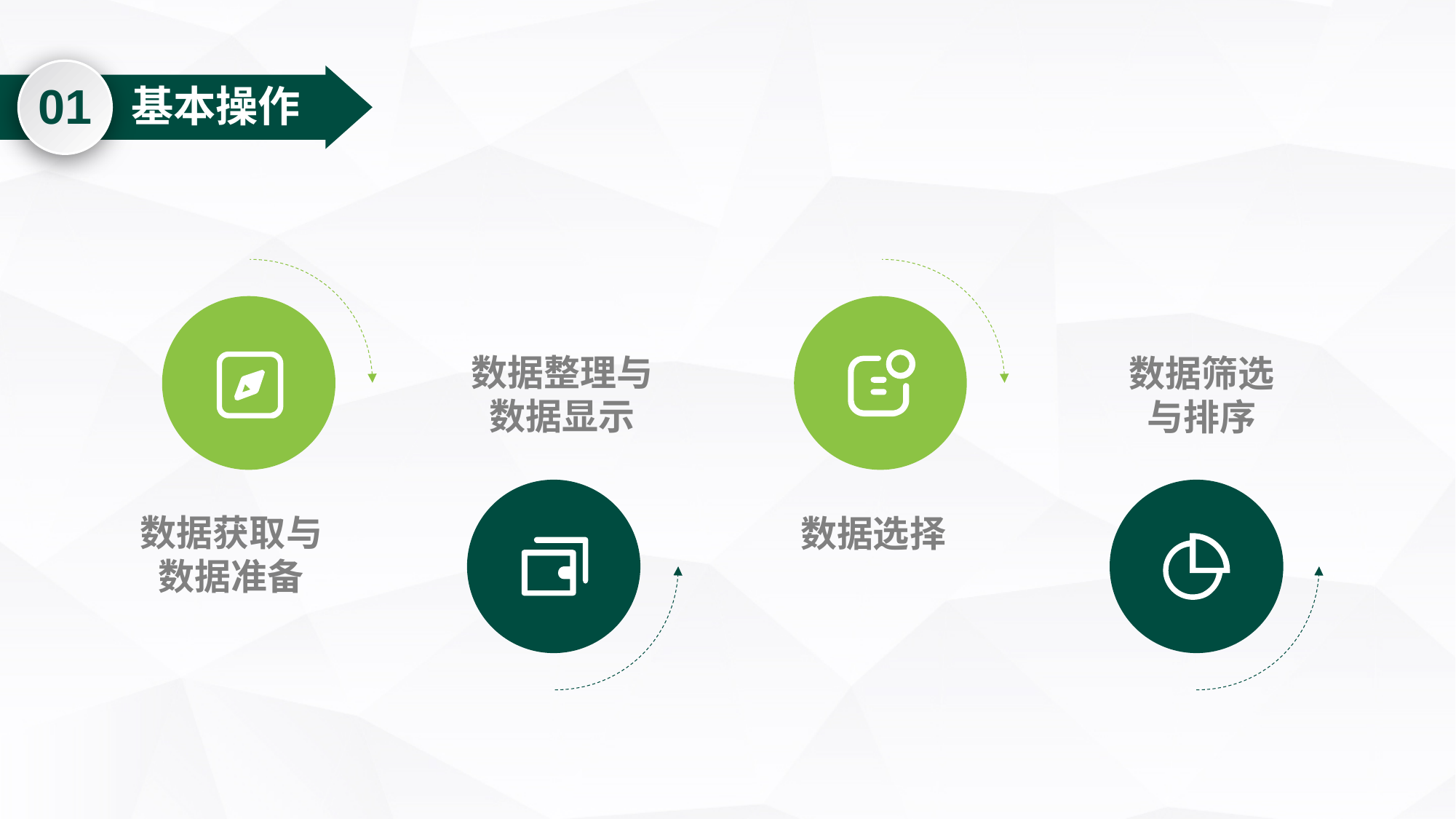

01
基本操作

数据整理与
数据显示
数据筛选与排序

数据获取与数据准备
数据选择